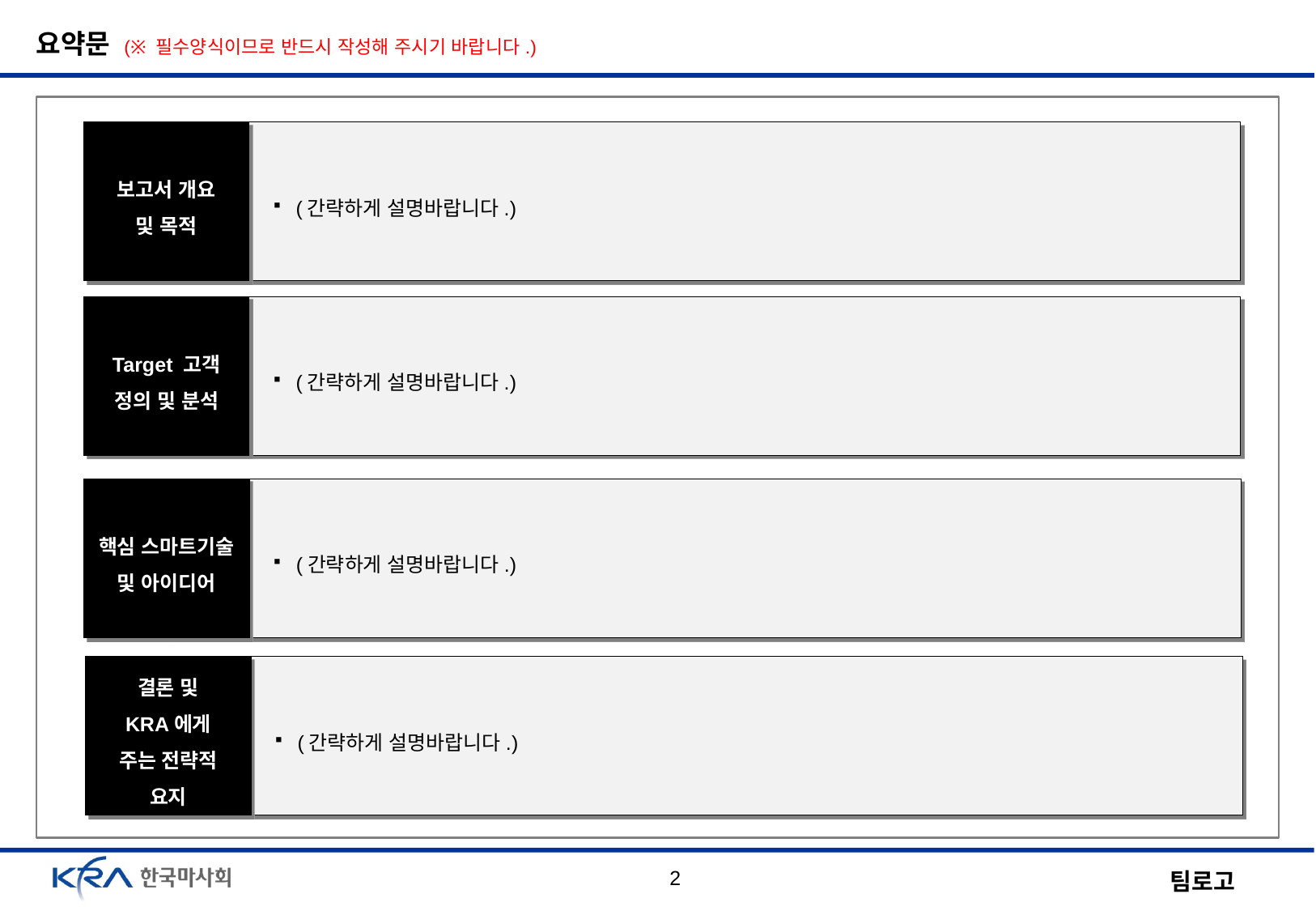

요약문 (※ 필수양식이므로 반드시 작성해 주시기 바랍니다.)

보고서 개요
및 목적
(간략하게 설명바랍니다.)
Target 고객
정의 및 분석
(간략하게 설명바랍니다.)
핵심 스마트기술
및 아이디어
(간략하게 설명바랍니다.)
결론 및
KRA에게
주는 전략적
요지
(간략하게 설명바랍니다.)
2